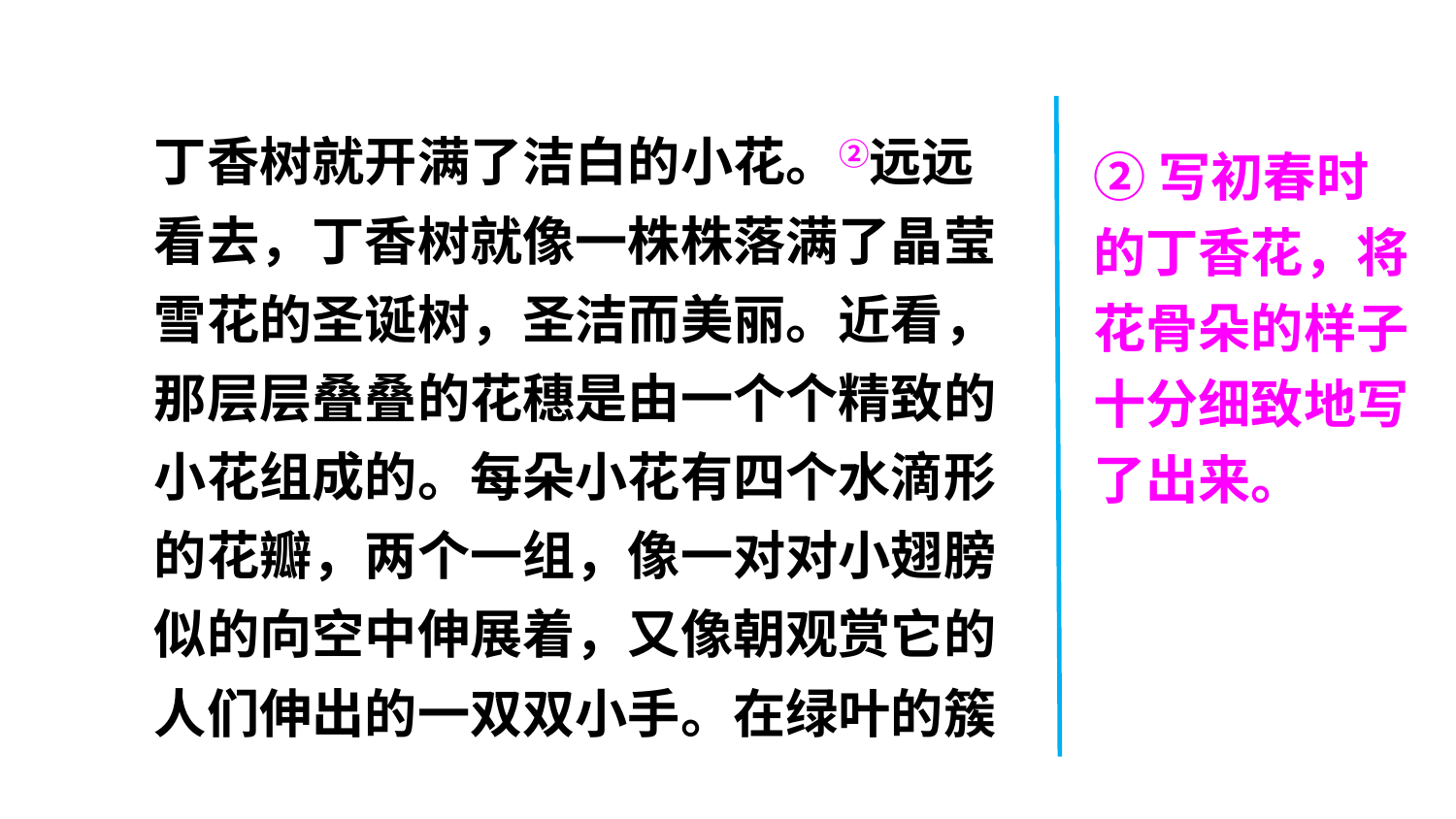

丁香树就开满了洁白的小花。②远远看去，丁香树就像一株株落满了晶莹雪花的圣诞树，圣洁而美丽。近看，那层层叠叠的花穗是由一个个精致的小花组成的。每朵小花有四个水滴形的花瓣，两个一组，像一对对小翅膀似的向空中伸展着，又像朝观赏它的人们伸出的一双双小手。在绿叶的簇
②写初春时的丁香花，将花骨朵的样子十分细致地写了出来。